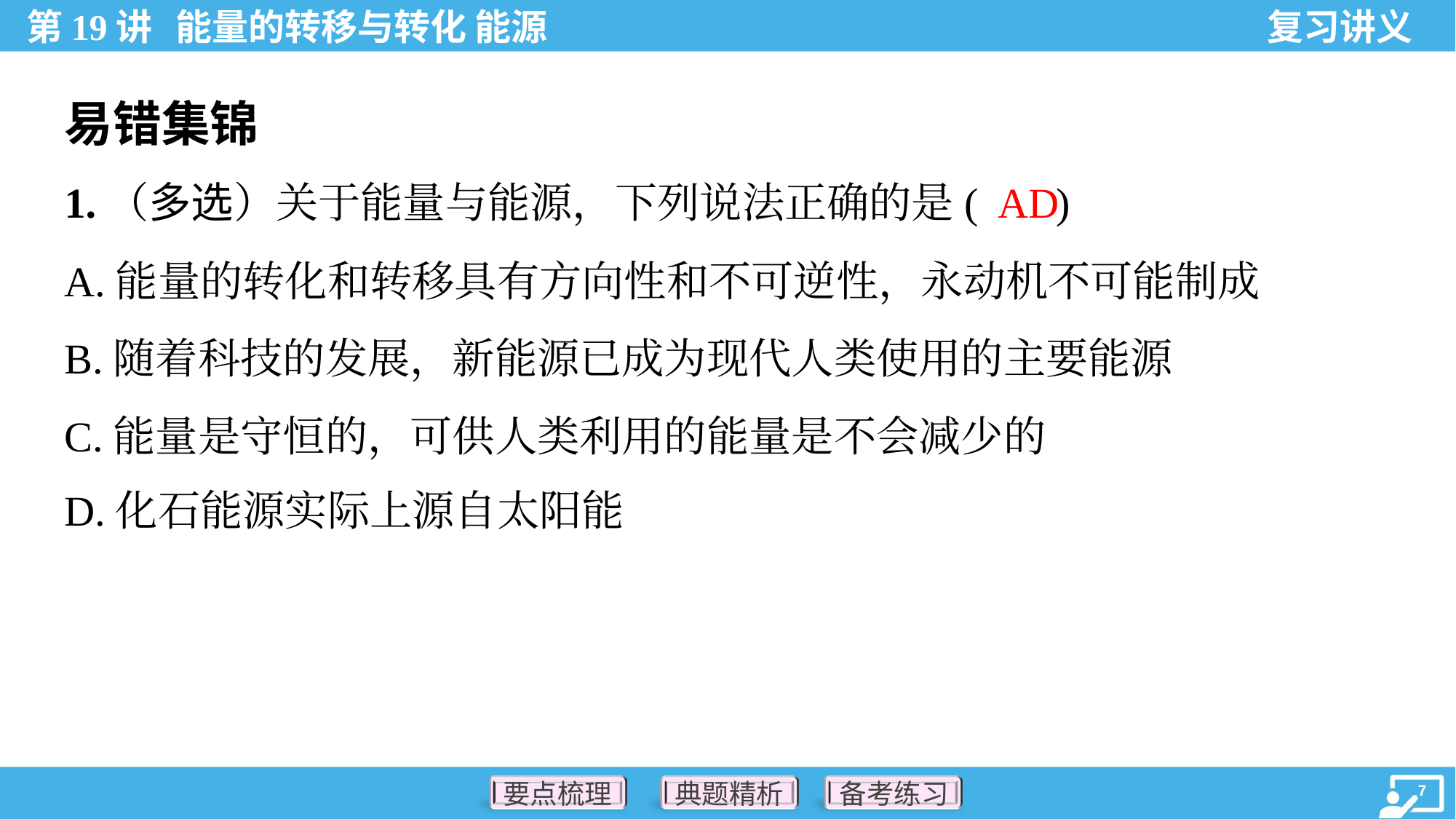

易错集锦
AD
1.（多选）关于能量与能源，下列说法正确的是(       )
A.能量的转化和转移具有方向性和不可逆性，永动机不可能制成
B.随着科技的发展，新能源已成为现代人类使用的主要能源
C.能量是守恒的，可供人类利用的能量是不会减少的
D.化石能源实际上源自太阳能